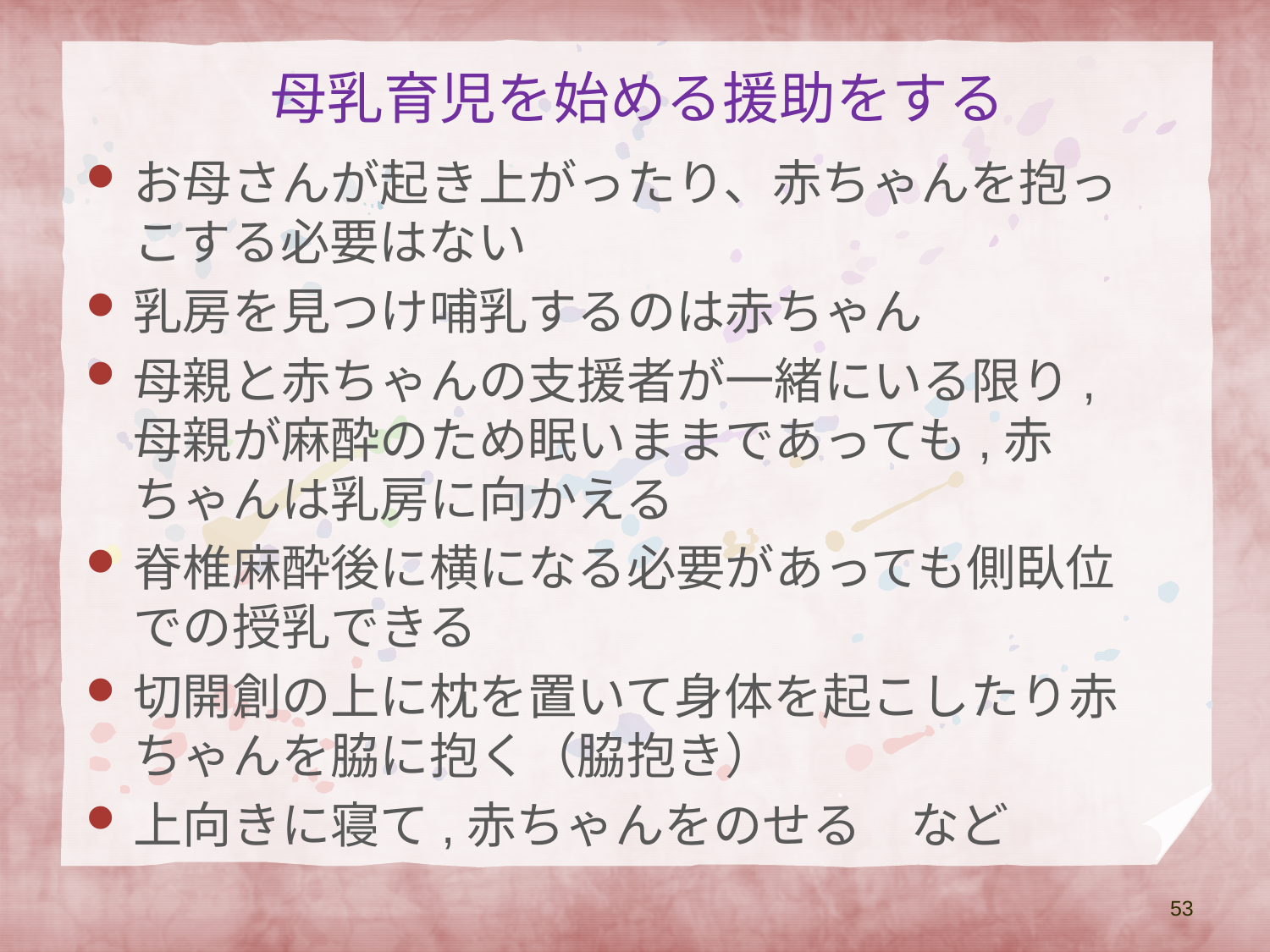

# 母乳育児を始める援助をする
お母さんが起き上がったり、赤ちゃんを抱っこする必要はない
乳房を見つけ哺乳するのは赤ちゃん
母親と赤ちゃんの支援者が一緒にいる限り,母親が麻酔のため眠いままであっても,赤ちゃんは乳房に向かえる
脊椎麻酔後に横になる必要があっても側臥位での授乳できる
切開創の上に枕を置いて身体を起こしたり赤ちゃんを脇に抱く（脇抱き）
上向きに寝て,赤ちゃんをのせる　など
53